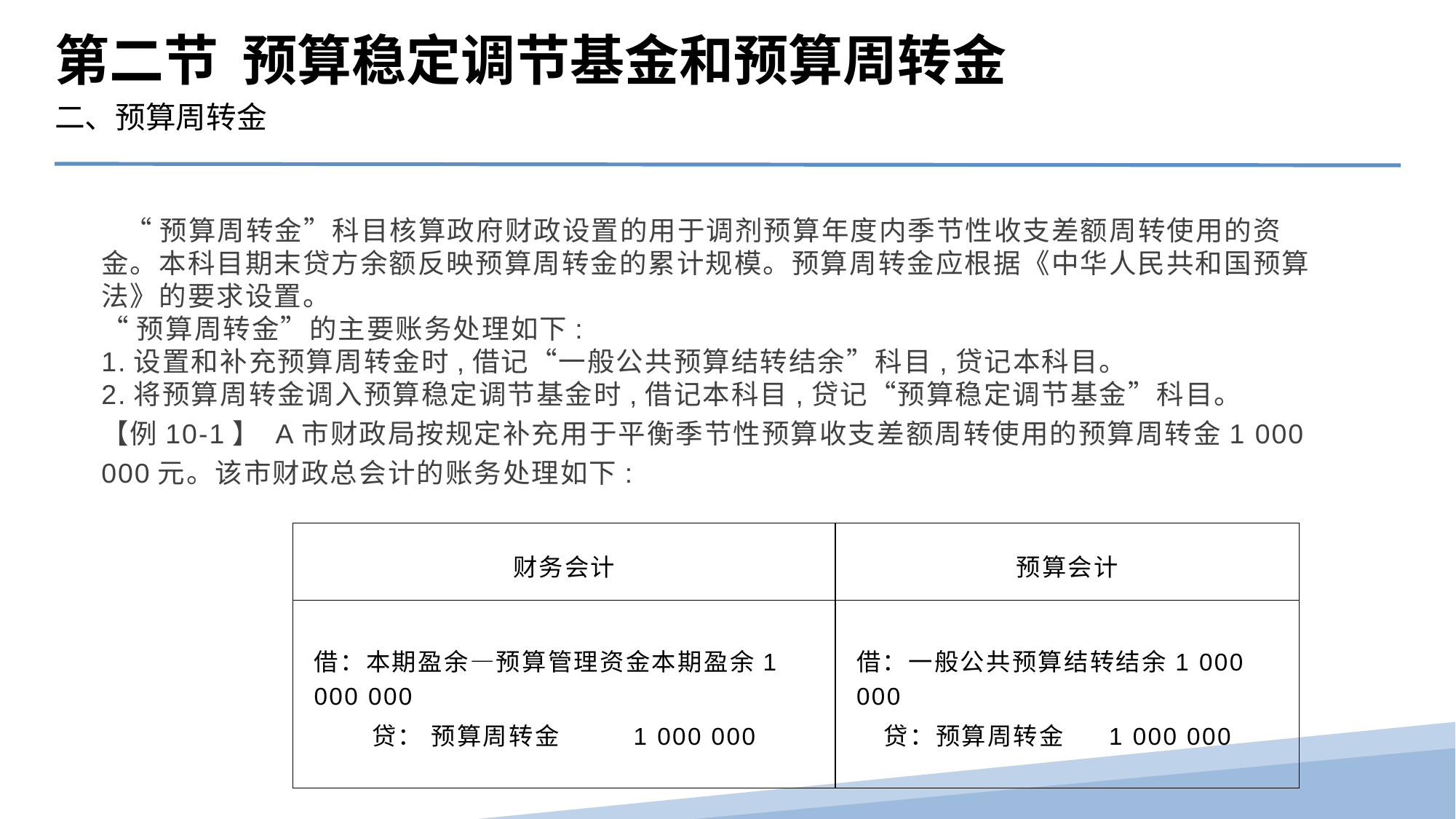

第二节  预算稳定调节基金和预算周转金
二、预算周转金
   “预算周转金”科目核算政府财政设置的用于调剂预算年度内季节性收支差额周转使用的资金。本科目期末贷方余额反映预算周转金的累计规模。预算周转金应根据《中华人民共和国预算法》的要求设置。
“预算周转金”的主要账务处理如下:
1.设置和补充预算周转金时,借记“一般公共预算结转结余”科目,贷记本科目。
2.将预算周转金调入预算稳定调节基金时,借记本科目,贷记“预算稳定调节基金”科目。
【例10-1】 A市财政局按规定补充用于平衡季节性预算收支差额周转使用的预算周转金1 000 000元。该市财政总会计的账务处理如下:
| 财务会计 | 预算会计 |
| --- | --- |
| 借：本期盈余—预算管理资金本期盈余1 000 000 贷： 预算周转金 1 000 000 | 借：一般公共预算结转结余1 000 000 贷：预算周转金 1 000 000 |